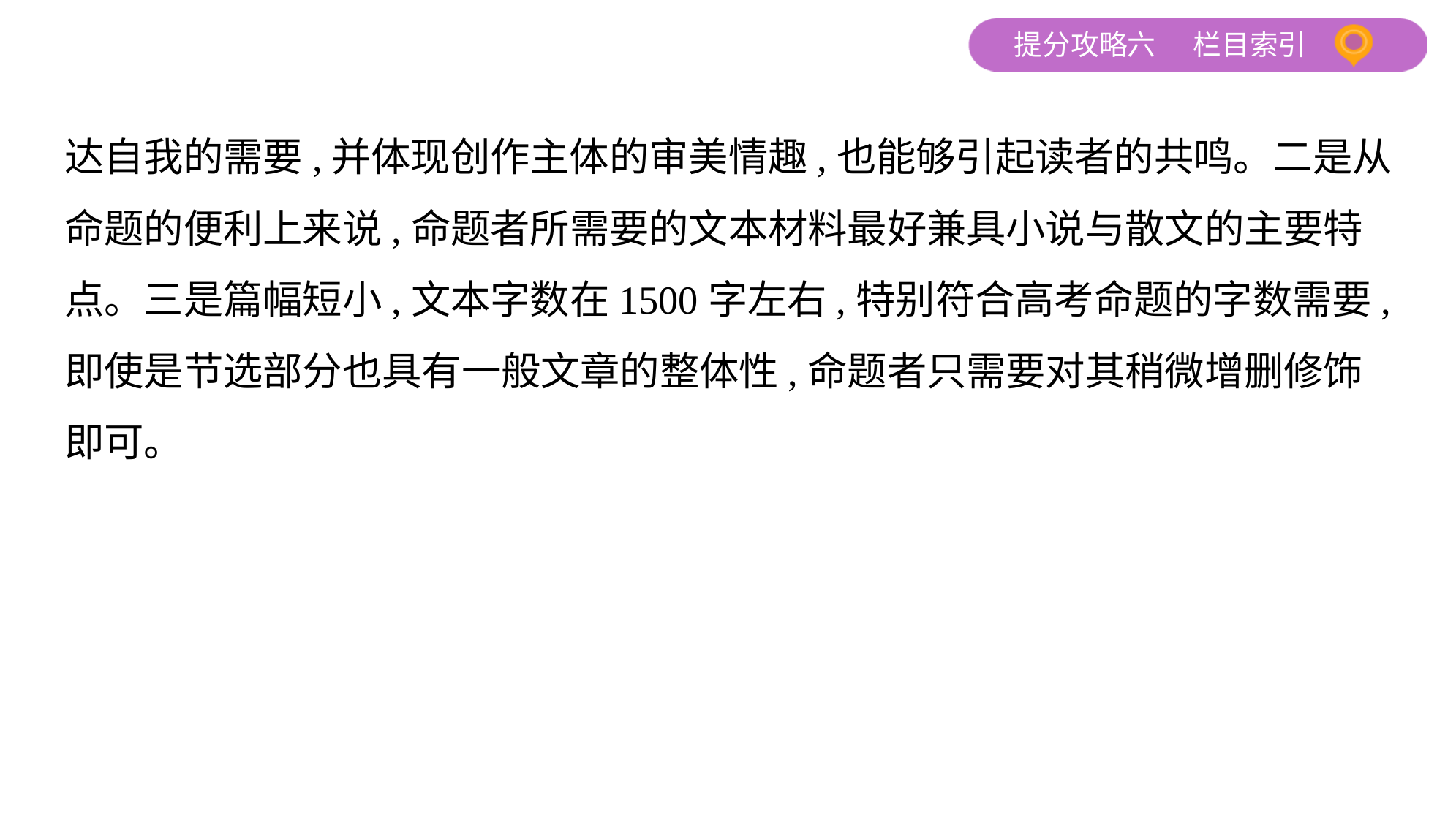

达自我的需要,并体现创作主体的审美情趣,也能够引起读者的共鸣。二是从
命题的便利上来说,命题者所需要的文本材料最好兼具小说与散文的主要特
点。三是篇幅短小,文本字数在1500字左右,特别符合高考命题的字数需要,
即使是节选部分也具有一般文章的整体性,命题者只需要对其稍微增删修饰
即可。